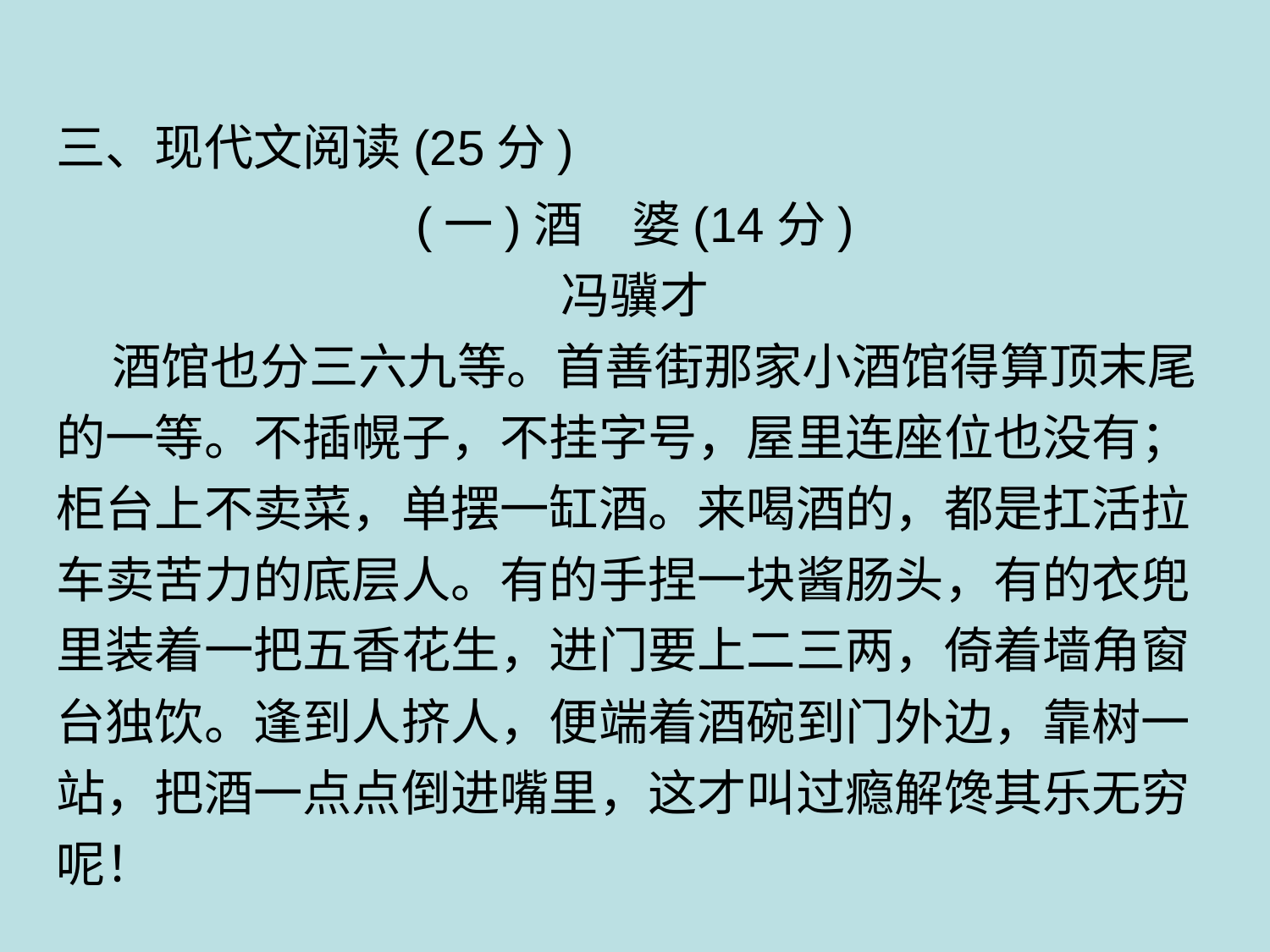

三、现代文阅读(25分)
(一)酒　婆(14分)
冯骥才
    酒馆也分三六九等。首善街那家小酒馆得算顶末尾的一等。不插幌子，不挂字号，屋里连座位也没有；柜台上不卖菜，单摆一缸酒。来喝酒的，都是扛活拉车卖苦力的底层人。有的手捏一块酱肠头，有的衣兜里装着一把五香花生，进门要上二三两，倚着墙角窗台独饮。逢到人挤人，便端着酒碗到门外边，靠树一站，把酒一点点倒进嘴里，这才叫过瘾解馋其乐无穷呢！